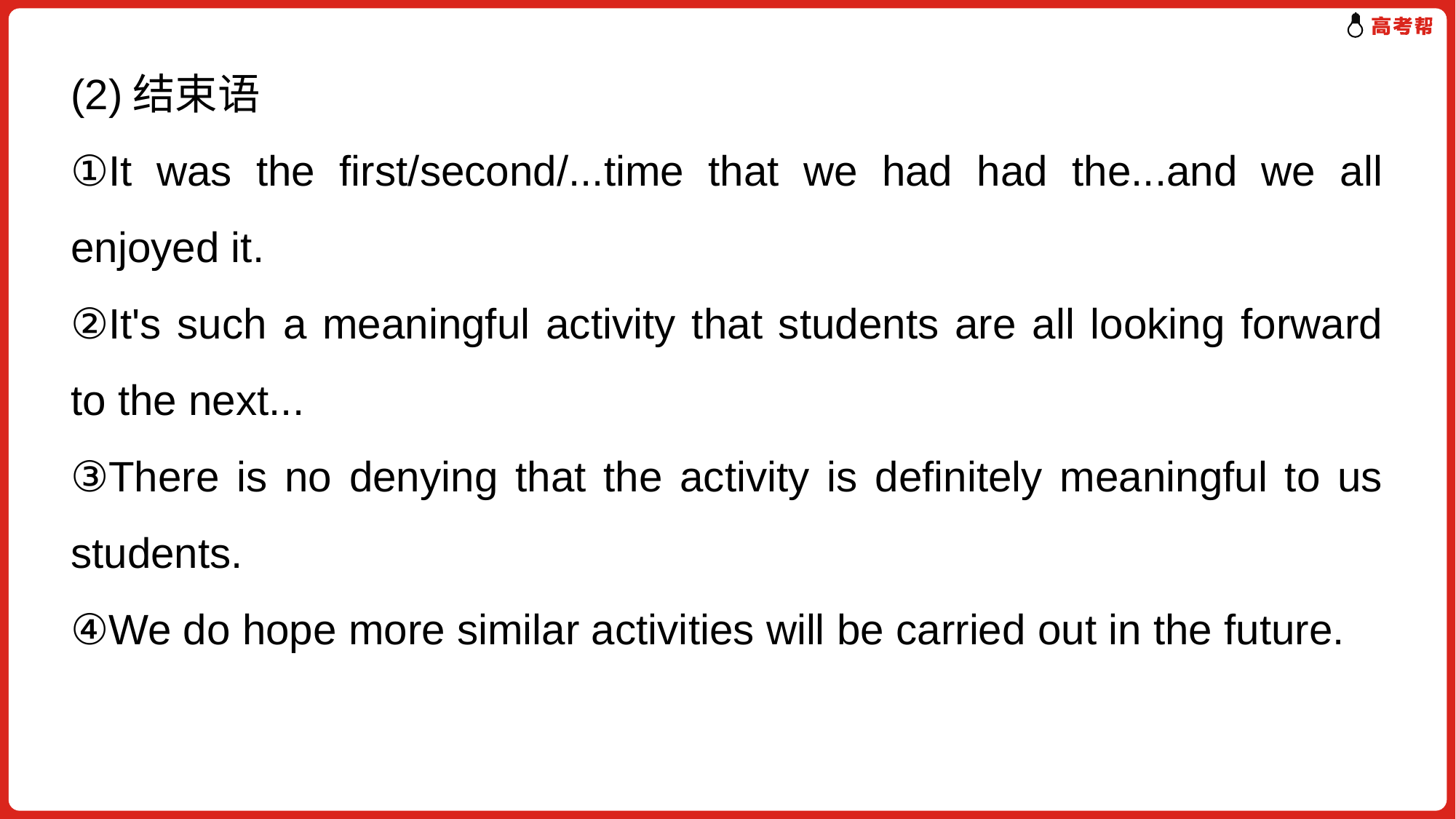

(2)结束语
①It was the first/second/...time that we had had the...and we all enjoyed it.
②It's such a meaningful activity that students are all looking forward to the next...
③There is no denying that the activity is definitely meaningful to us students.
④We do hope more similar activities will be carried out in the future.